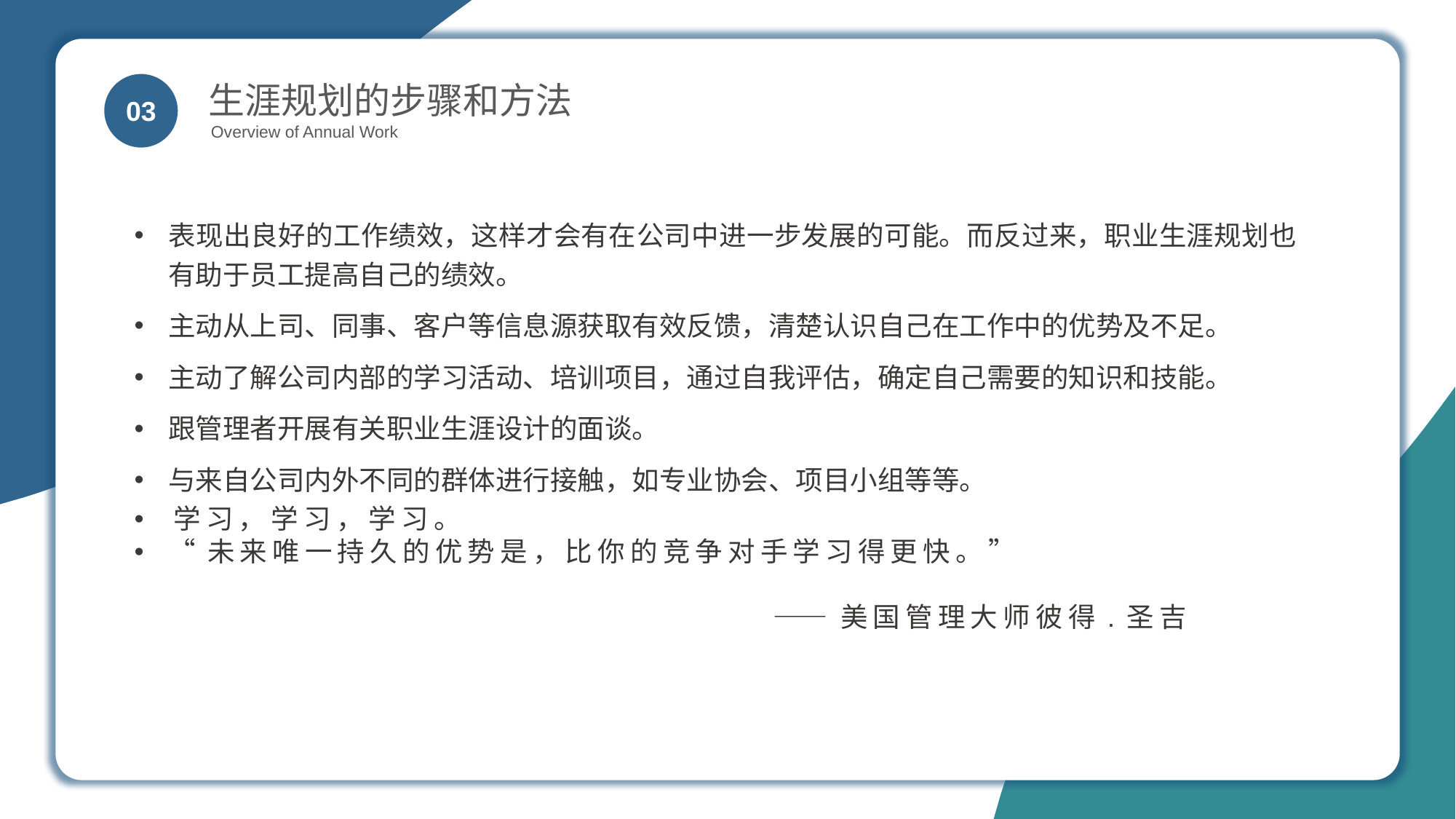

生涯规划的步骤和方法
Overview of Annual Work

03
表现出良好的工作绩效，这样才会有在公司中进一步发展的可能。而反过来，职业生涯规划也有助于员工提高自己的绩效。
主动从上司、同事、客户等信息源获取有效反馈，清楚认识自己在工作中的优势及不足。
主动了解公司内部的学习活动、培训项目，通过自我评估，确定自己需要的知识和技能。
跟管理者开展有关职业生涯设计的面谈。
与来自公司内外不同的群体进行接触，如专业协会、项目小组等等。
学习，学习，学习。
“未来唯一持久的优势是，比你的竞争对手学习得更快。”

                                                        ——美国管理大师彼得.圣吉